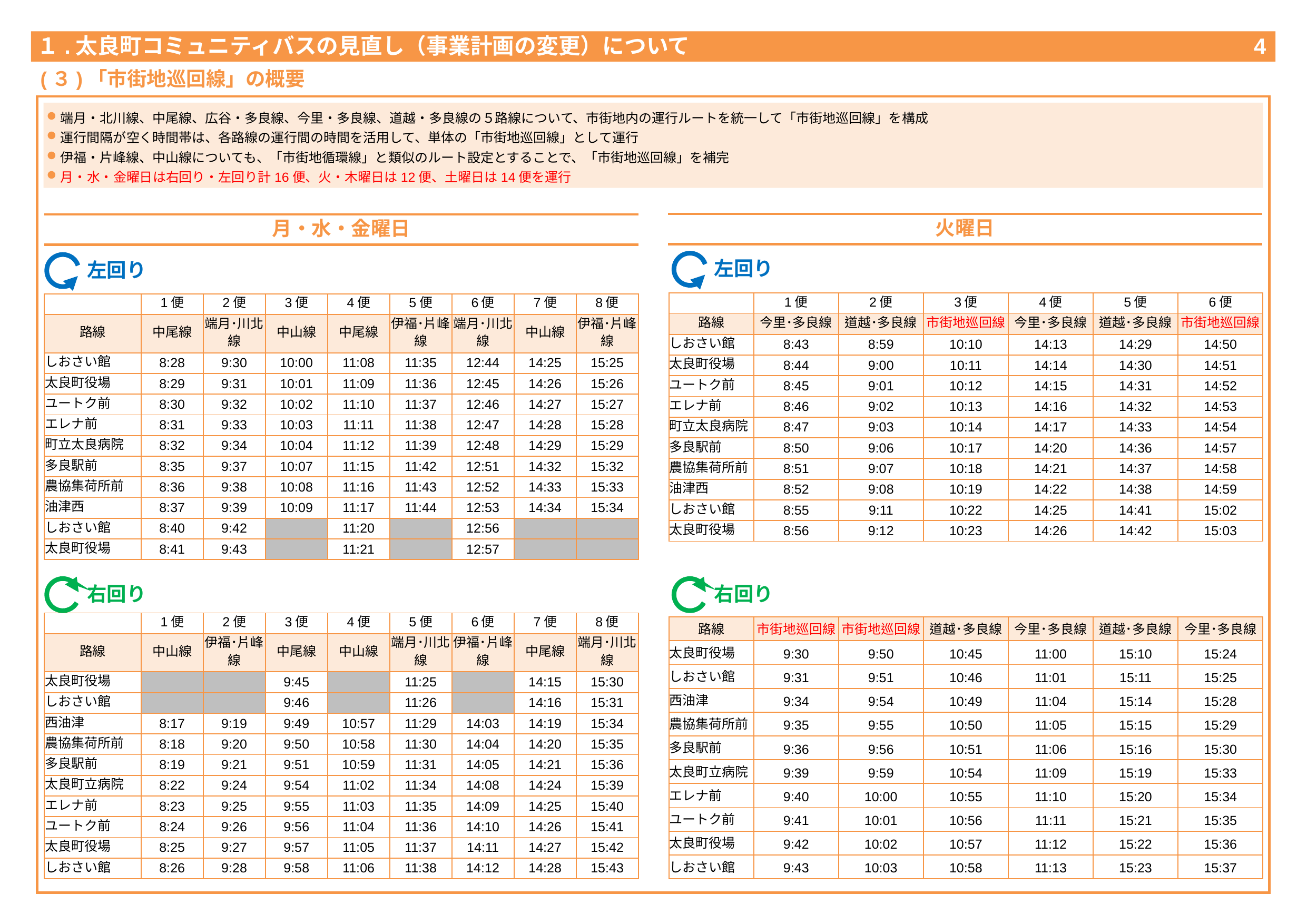

１.太良町コミュニティバスの見直し（事業計画の変更）について

4

(３)「市街地巡回線」の概要

端月・北川線、中尾線、広谷・多良線、今里・多良線、道越・多良線の５路線について、市街地内の運行ルートを統一して「市街地巡回線」を構成
運行間隔が空く時間帯は、各路線の運行間の時間を活用して、単体の「市街地巡回線」として運行
伊福・片峰線、中山線についても、「市街地循環線」と類似のルート設定とすることで、「市街地巡回線」を補完
月・水・金曜日は右回り・左回り計16便、火・木曜日は12便、土曜日は14便を運行
火曜日
月・水・金曜日
左回り

左回り

|  | 1便 | 2便 | 3便 | 4便 | 5便 | 6便 |
| --- | --- | --- | --- | --- | --- | --- |
| 路線 | 今里･多良線 | 道越･多良線 | 市街地巡回線 | 今里･多良線 | 道越･多良線 | 市街地巡回線 |
| しおさい館 | 8:43 | 8:59 | 10:10 | 14:13 | 14:29 | 14:50 |
| 太良町役場 | 8:44 | 9:00 | 10:11 | 14:14 | 14:30 | 14:51 |
| ユートク前 | 8:45 | 9:01 | 10:12 | 14:15 | 14:31 | 14:52 |
| エレナ前 | 8:46 | 9:02 | 10:13 | 14:16 | 14:32 | 14:53 |
| 町立太良病院 | 8:47 | 9:03 | 10:14 | 14:17 | 14:33 | 14:54 |
| 多良駅前 | 8:50 | 9:06 | 10:17 | 14:20 | 14:36 | 14:57 |
| 農協集荷所前 | 8:51 | 9:07 | 10:18 | 14:21 | 14:37 | 14:58 |
| 油津西 | 8:52 | 9:08 | 10:19 | 14:22 | 14:38 | 14:59 |
| しおさい館 | 8:55 | 9:11 | 10:22 | 14:25 | 14:41 | 15:02 |
| 太良町役場 | 8:56 | 9:12 | 10:23 | 14:26 | 14:42 | 15:03 |
|  | 1便 | 2便 | 3便 | 4便 | 5便 | 6便 | 7便 | 8便 |
| --- | --- | --- | --- | --- | --- | --- | --- | --- |
| 路線 | 中尾線 | 端月･川北線 | 中山線 | 中尾線 | 伊福･片峰線 | 端月･川北線 | 中山線 | 伊福･片峰線 |
| しおさい館 | 8:28 | 9:30 | 10:00 | 11:08 | 11:35 | 12:44 | 14:25 | 15:25 |
| 太良町役場 | 8:29 | 9:31 | 10:01 | 11:09 | 11:36 | 12:45 | 14:26 | 15:26 |
| ユートク前 | 8:30 | 9:32 | 10:02 | 11:10 | 11:37 | 12:46 | 14:27 | 15:27 |
| エレナ前 | 8:31 | 9:33 | 10:03 | 11:11 | 11:38 | 12:47 | 14:28 | 15:28 |
| 町立太良病院 | 8:32 | 9:34 | 10:04 | 11:12 | 11:39 | 12:48 | 14:29 | 15:29 |
| 多良駅前 | 8:35 | 9:37 | 10:07 | 11:15 | 11:42 | 12:51 | 14:32 | 15:32 |
| 農協集荷所前 | 8:36 | 9:38 | 10:08 | 11:16 | 11:43 | 12:52 | 14:33 | 15:33 |
| 油津西 | 8:37 | 9:39 | 10:09 | 11:17 | 11:44 | 12:53 | 14:34 | 15:34 |
| しおさい館 | 8:40 | 9:42 |  | 11:20 |  | 12:56 |  |  |
| 太良町役場 | 8:41 | 9:43 |  | 11:21 |  | 12:57 |  |  |
右回り

右回り

|  | 1便 | 2便 | 3便 | 4便 | 5便 | 6便 | 7便 | 8便 |
| --- | --- | --- | --- | --- | --- | --- | --- | --- |
| 路線 | 中山線 | 伊福･片峰線 | 中尾線 | 中山線 | 端月･川北線 | 伊福･片峰線 | 中尾線 | 端月･川北線 |
| 太良町役場 |  |  | 9:45 |  | 11:25 |  | 14:15 | 15:30 |
| しおさい館 |  |  | 9:46 |  | 11:26 |  | 14:16 | 15:31 |
| 西油津 | 8:17 | 9:19 | 9:49 | 10:57 | 11:29 | 14:03 | 14:19 | 15:34 |
| 農協集荷所前 | 8:18 | 9:20 | 9:50 | 10:58 | 11:30 | 14:04 | 14:20 | 15:35 |
| 多良駅前 | 8:19 | 9:21 | 9:51 | 10:59 | 11:31 | 14:05 | 14:21 | 15:36 |
| 太良町立病院 | 8:22 | 9:24 | 9:54 | 11:02 | 11:34 | 14:08 | 14:24 | 15:39 |
| エレナ前 | 8:23 | 9:25 | 9:55 | 11:03 | 11:35 | 14:09 | 14:25 | 15:40 |
| ユートク前 | 8:24 | 9:26 | 9:56 | 11:04 | 11:36 | 14:10 | 14:26 | 15:41 |
| 太良町役場 | 8:25 | 9:27 | 9:57 | 11:05 | 11:37 | 14:11 | 14:27 | 15:42 |
| しおさい館 | 8:26 | 9:28 | 9:58 | 11:06 | 11:38 | 14:12 | 14:28 | 15:43 |
| 路線 | 市街地巡回線 | 市街地巡回線 | 道越･多良線 | 今里･多良線 | 道越･多良線 | 今里･多良線 |
| --- | --- | --- | --- | --- | --- | --- |
| 太良町役場 | 9:30 | 9:50 | 10:45 | 11:00 | 15:10 | 15:24 |
| しおさい館 | 9:31 | 9:51 | 10:46 | 11:01 | 15:11 | 15:25 |
| 西油津 | 9:34 | 9:54 | 10:49 | 11:04 | 15:14 | 15:28 |
| 農協集荷所前 | 9:35 | 9:55 | 10:50 | 11:05 | 15:15 | 15:29 |
| 多良駅前 | 9:36 | 9:56 | 10:51 | 11:06 | 15:16 | 15:30 |
| 太良町立病院 | 9:39 | 9:59 | 10:54 | 11:09 | 15:19 | 15:33 |
| エレナ前 | 9:40 | 10:00 | 10:55 | 11:10 | 15:20 | 15:34 |
| ユートク前 | 9:41 | 10:01 | 10:56 | 11:11 | 15:21 | 15:35 |
| 太良町役場 | 9:42 | 10:02 | 10:57 | 11:12 | 15:22 | 15:36 |
| しおさい館 | 9:43 | 10:03 | 10:58 | 11:13 | 15:23 | 15:37 |